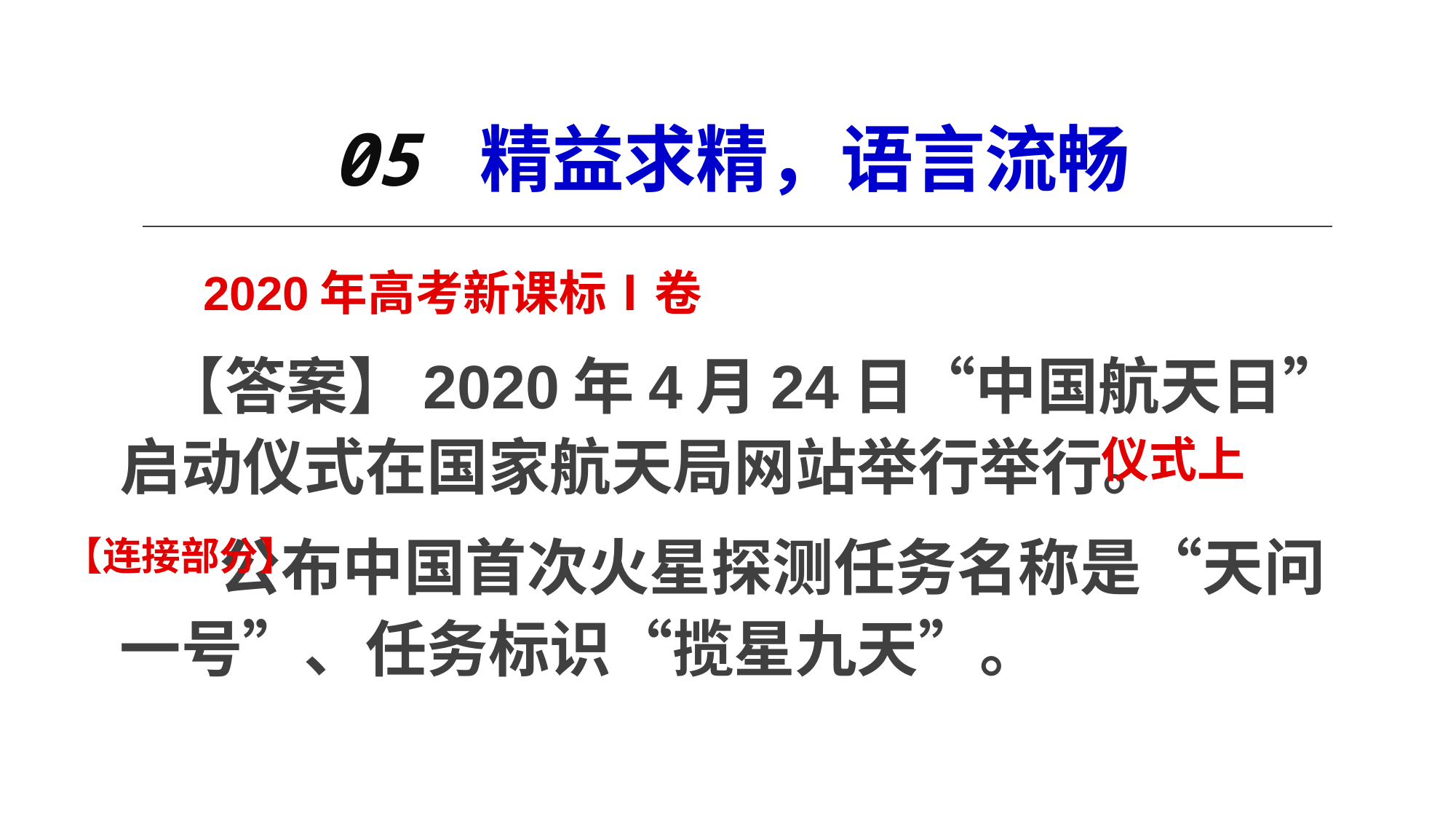

# 05 精益求精，语言流畅
         2020年高考新课标Ⅰ卷
  【答案】2020年4月24日“中国航天日”启动仪式在国家航天局网站举行举行。
      公布中国首次火星探测任务名称是“天问一号”、任务标识“揽星九天”。
仪式上
【连接部分】
2020/9/27